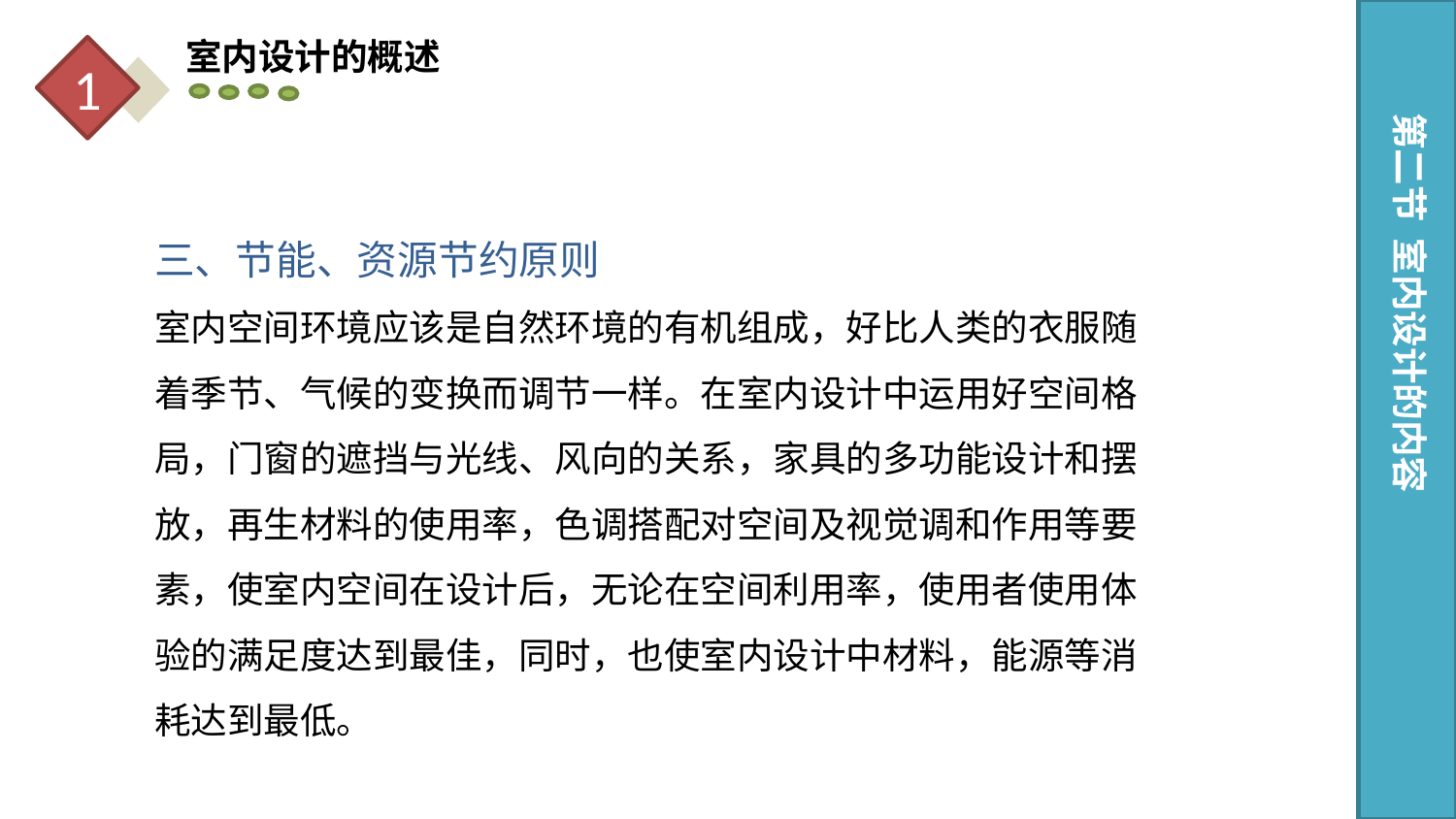

室内设计的概述
1

第二节  室内设计的内容
三、节能、资源节约原则
室内空间环境应该是自然环境的有机组成，好比人类的衣服随着季节、气候的变换而调节一样。在室内设计中运用好空间格局，门窗的遮挡与光线、风向的关系，家具的多功能设计和摆放，再生材料的使用率，色调搭配对空间及视觉调和作用等要素，使室内空间在设计后，无论在空间利用率，使用者使用体验的满足度达到最佳，同时，也使室内设计中材料，能源等消耗达到最低。